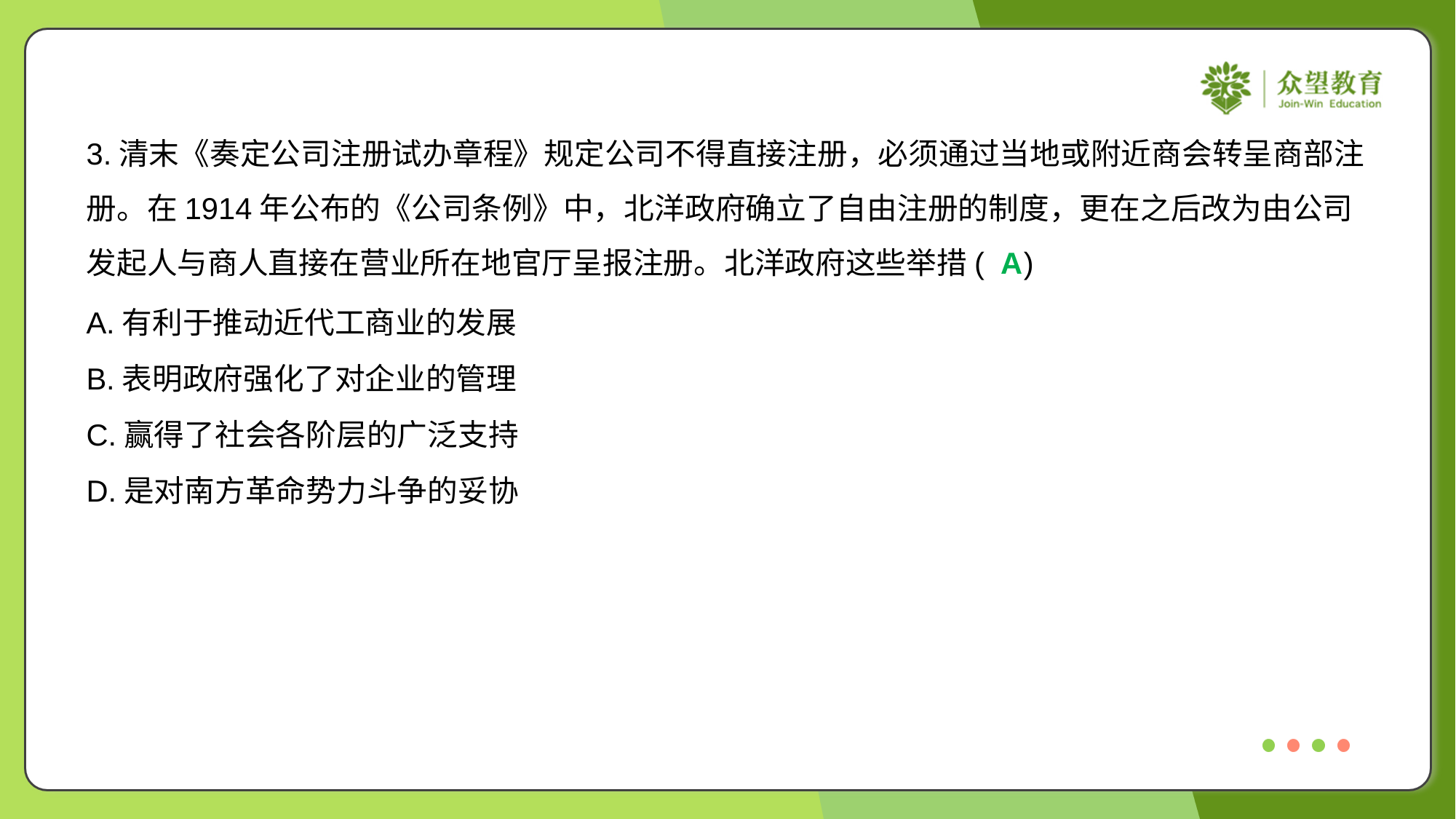

3.清末《奏定公司注册试办章程》规定公司不得直接注册，必须通过当地或附近商会转呈商部注
册。在1914年公布的《公司条例》中，北洋政府确立了自由注册的制度，更在之后改为由公司
发起人与商人直接在营业所在地官厅呈报注册。北洋政府这些举措(     )
A
A.有利于推动近代工商业的发展
B.表明政府强化了对企业的管理
C.赢得了社会各阶层的广泛支持
D.是对南方革命势力斗争的妥协